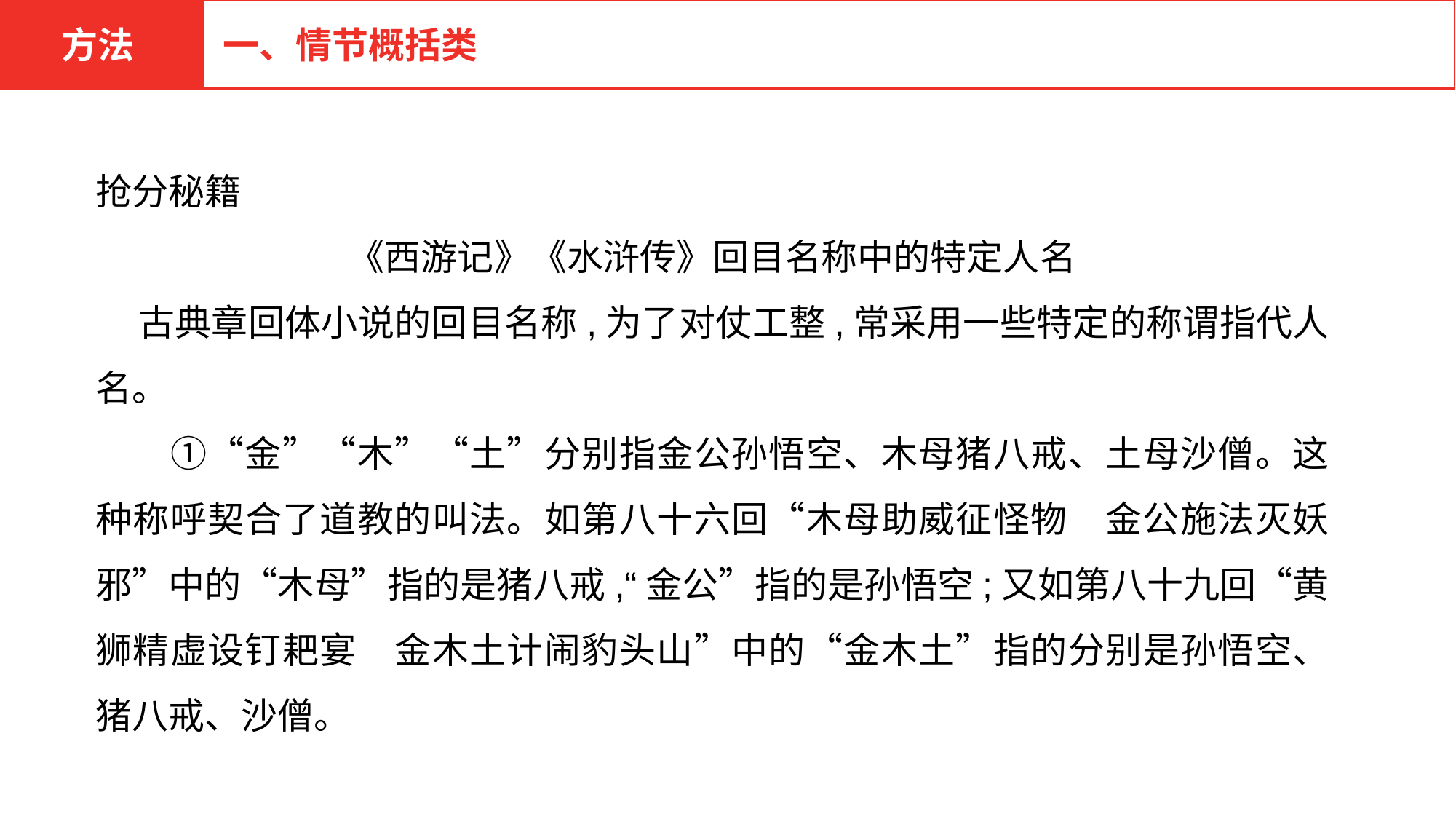

方法
一、情节概括类
抢分秘籍
《西游记》《水浒传》回目名称中的特定人名
    古典章回体小说的回目名称,为了对仗工整,常采用一些特定的称谓指代人名。
　　①“金”“木”“土”分别指金公孙悟空、木母猪八戒、土母沙僧。这种称呼契合了道教的叫法。如第八十六回“木母助威征怪物　金公施法灭妖邪”中的“木母”指的是猪八戒,“金公”指的是孙悟空;又如第八十九回“黄狮精虚设钉耙宴　金木土计闹豹头山”中的“金木土”指的分别是孙悟空、猪八戒、沙僧。